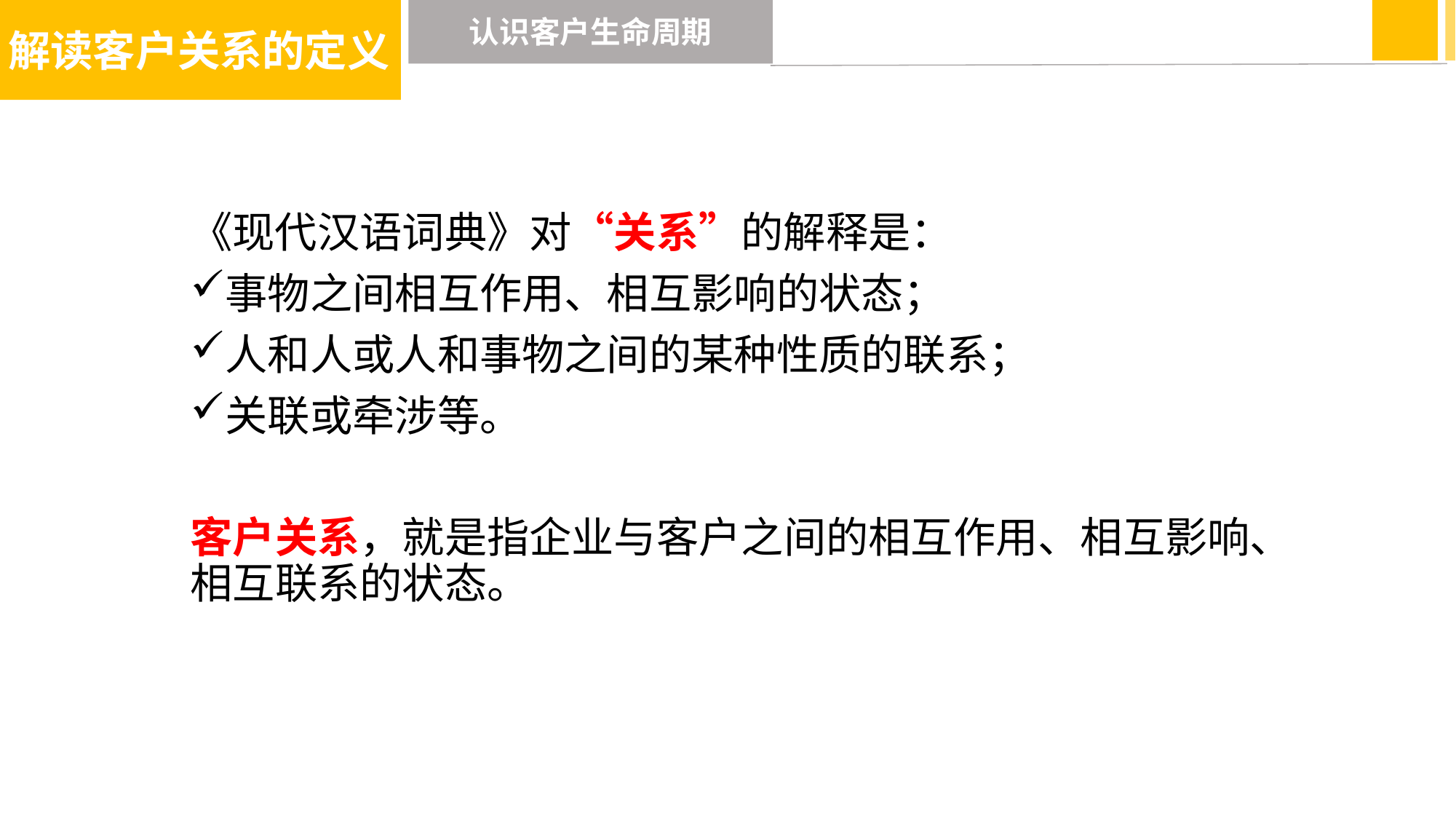

解读客户关系的定义

认识客户生命周期
《现代汉语词典》对“关系”的解释是：
事物之间相互作用、相互影响的状态；
人和人或人和事物之间的某种性质的联系；
关联或牵涉等。

客户关系，就是指企业与客户之间的相互作用、相互影响、相互联系的状态。